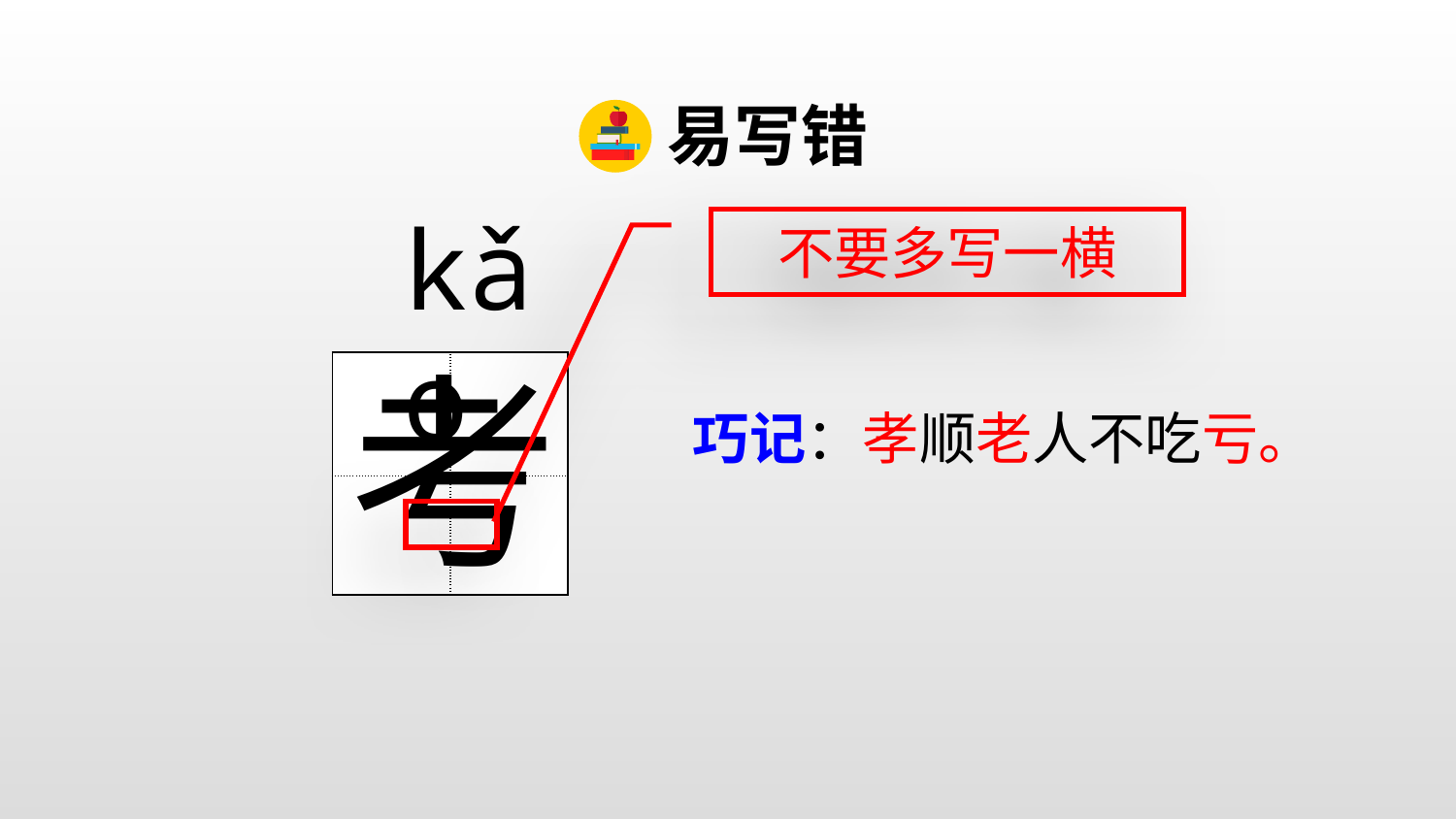

易写错

kǎo
不要多写一横
考
|  |  |
| --- | --- |
|  |  |
巧记：孝顺老人不吃亏。